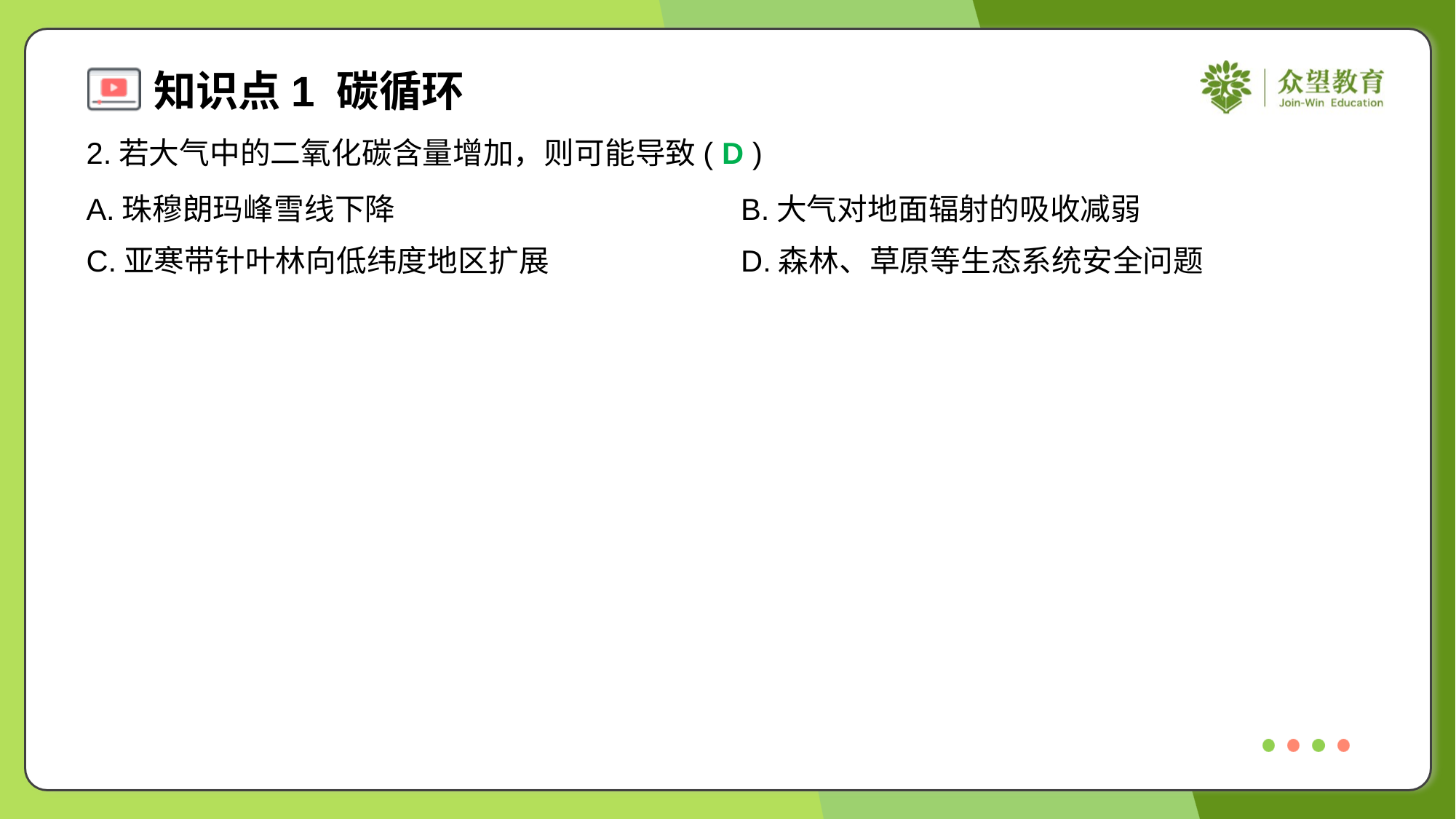

2.若大气中的二氧化碳含量增加，则可能导致(     )
D
A.珠穆朗玛峰雪线下降	B.大气对地面辐射的吸收减弱
C.亚寒带针叶林向低纬度地区扩展	D.森林、草原等生态系统安全问题